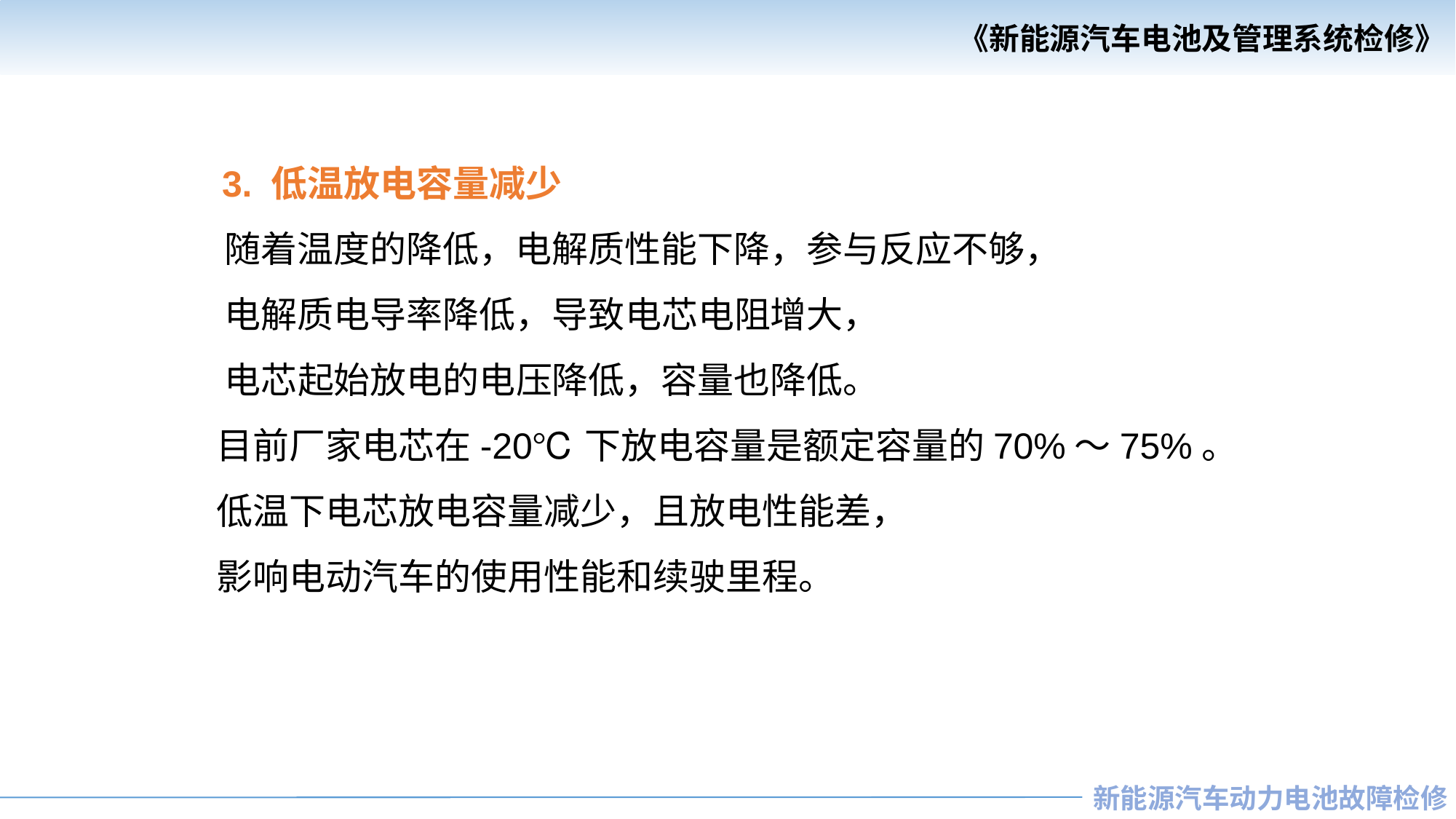

3. 低温放电容量减少
        随着温度的降低，电解质性能下降，参与反应不够，
        电解质电导率降低，导致电芯电阻增大，
        电芯起始放电的电压降低，容量也降低。
       目前厂家电芯在-20℃下放电容量是额定容量的70%～75%。
       低温下电芯放电容量减少，且放电性能差，
       影响电动汽车的使用性能和续驶里程。